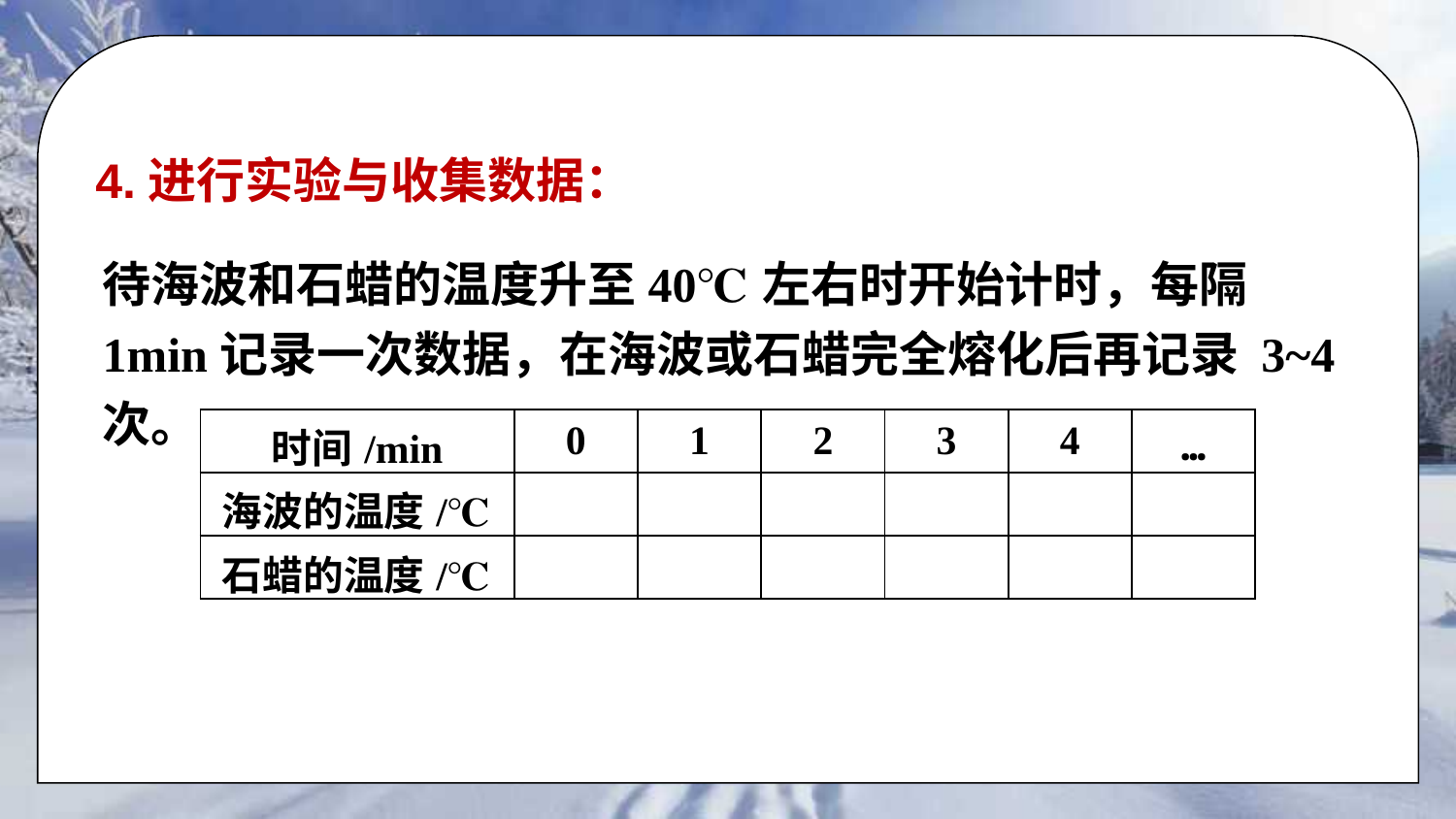

4.进行实验与收集数据：
待海波和石蜡的温度升至40℃左右时开始计时，每隔1min记录一次数据，在海波或石蜡完全熔化后再记录 3~4次。
| 时间/min | 0 | 1 | 2 | 3 | 4 | … |
| --- | --- | --- | --- | --- | --- | --- |
| 海波的温度/℃ |  |  |  |  |  |  |
| 石蜡的温度/℃ |  |  |  |  |  |  |